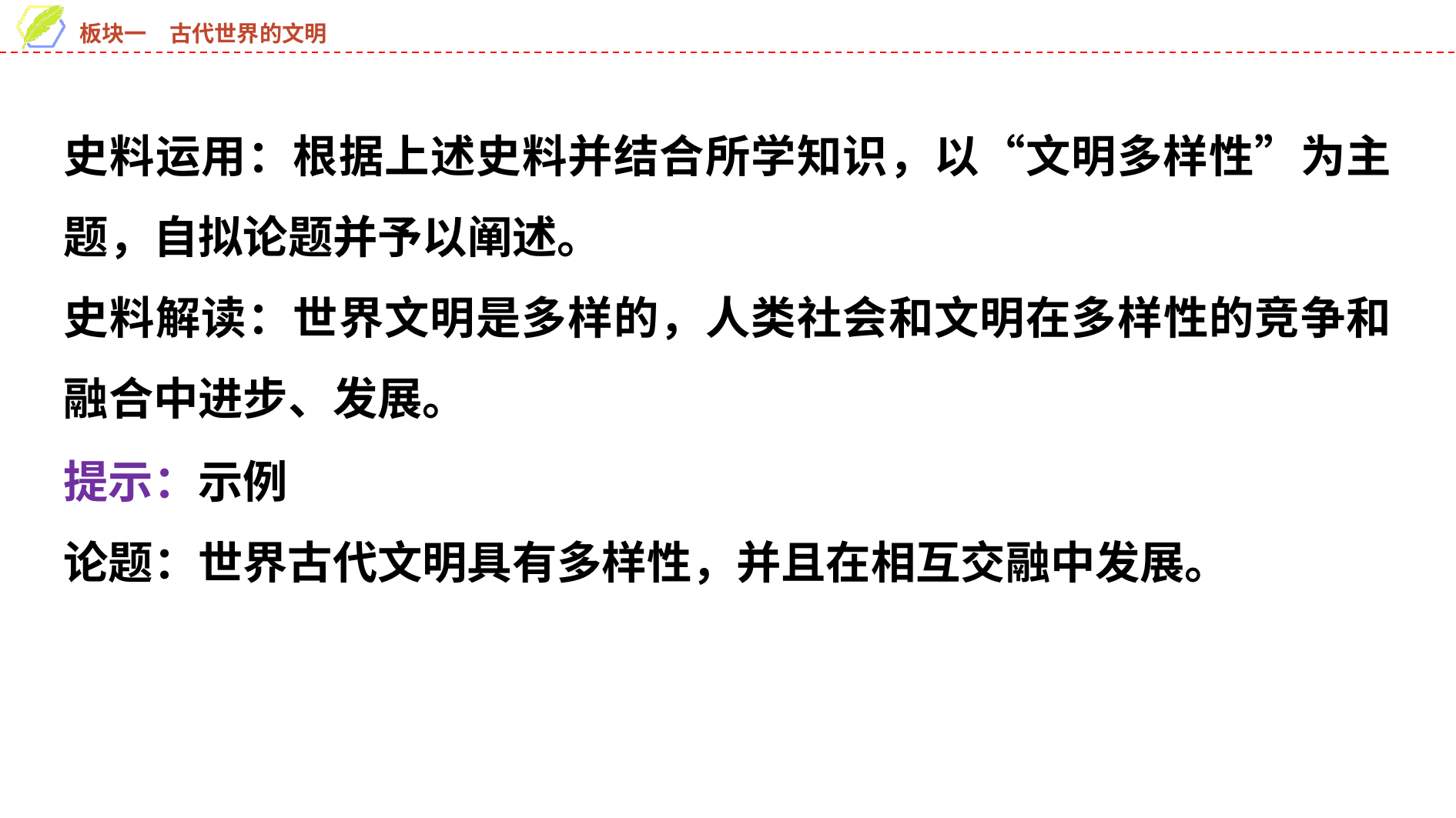

史料运用：根据上述史料并结合所学知识，以“文明多样性”为主题，自拟论题并予以阐述。
史料解读：世界文明是多样的，人类社会和文明在多样性的竞争和融合中进步、发展。
提示：示例
论题：世界古代文明具有多样性，并且在相互交融中发展。